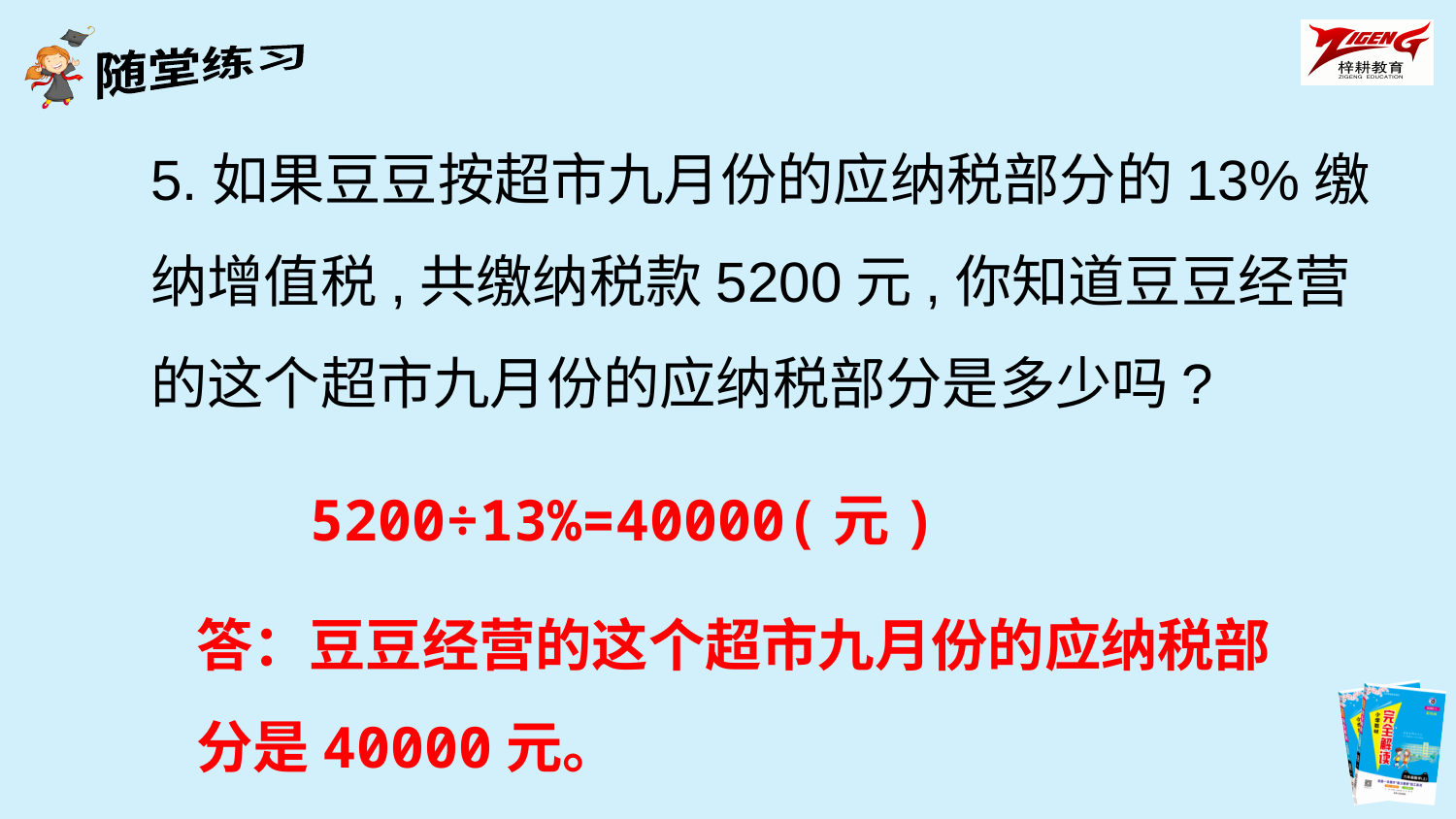

5.如果豆豆按超市九月份的应纳税部分的13%缴纳增值税,共缴纳税款5200元,你知道豆豆经营的这个超市九月份的应纳税部分是多少吗?
5200÷13%=40000(元)
答：豆豆经营的这个超市九月份的应纳税部分是40000元。